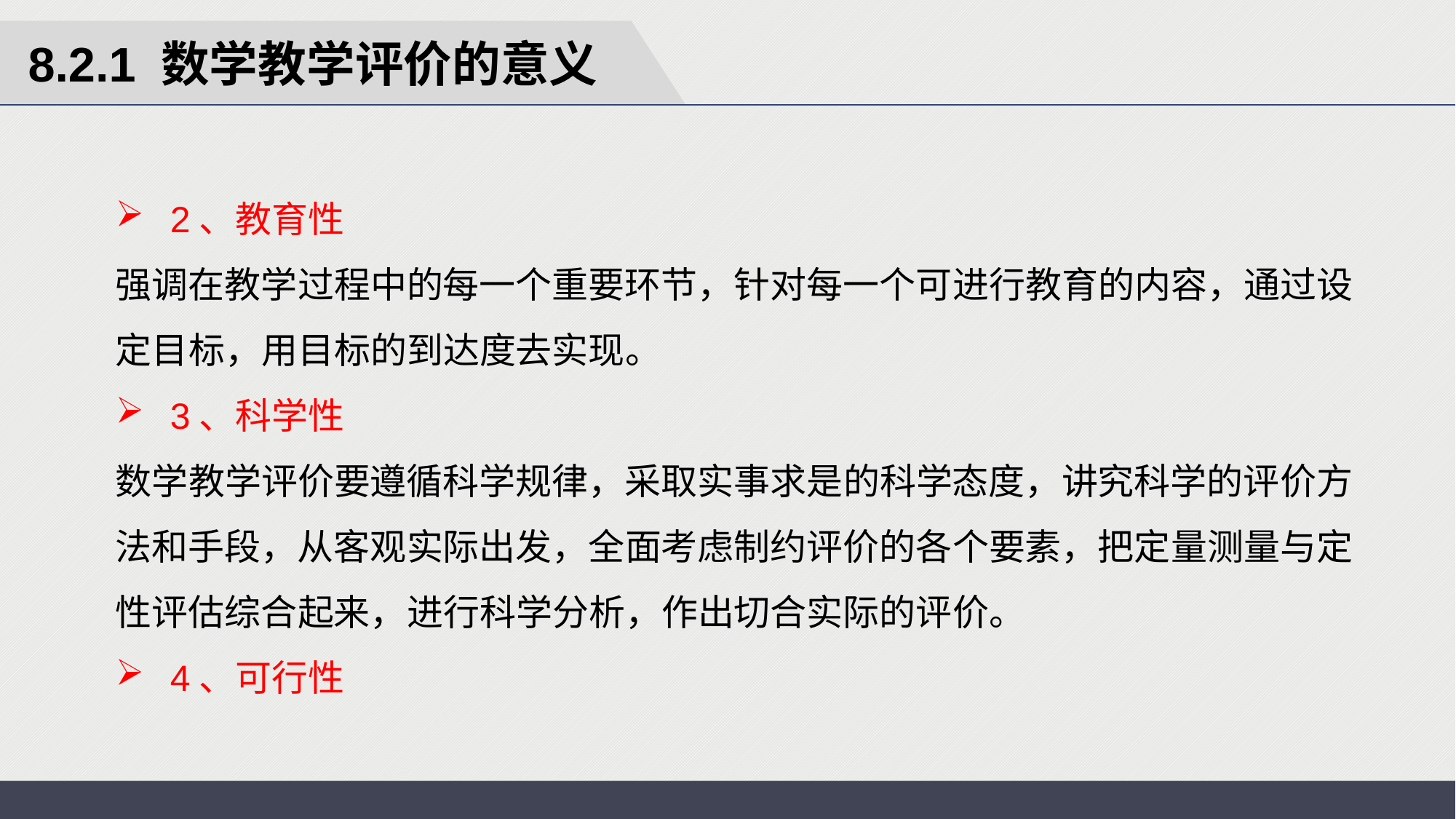

8.2.1 数学教学评价的意义
2、教育性
强调在教学过程中的每一个重要环节，针对每一个可进行教育的内容，通过设定目标，用目标的到达度去实现。
3、科学性
数学教学评价要遵循科学规律，采取实事求是的科学态度，讲究科学的评价方法和手段，从客观实际出发，全面考虑制约评价的各个要素，把定量测量与定性评估综合起来，进行科学分析，作出切合实际的评价。
4、可行性